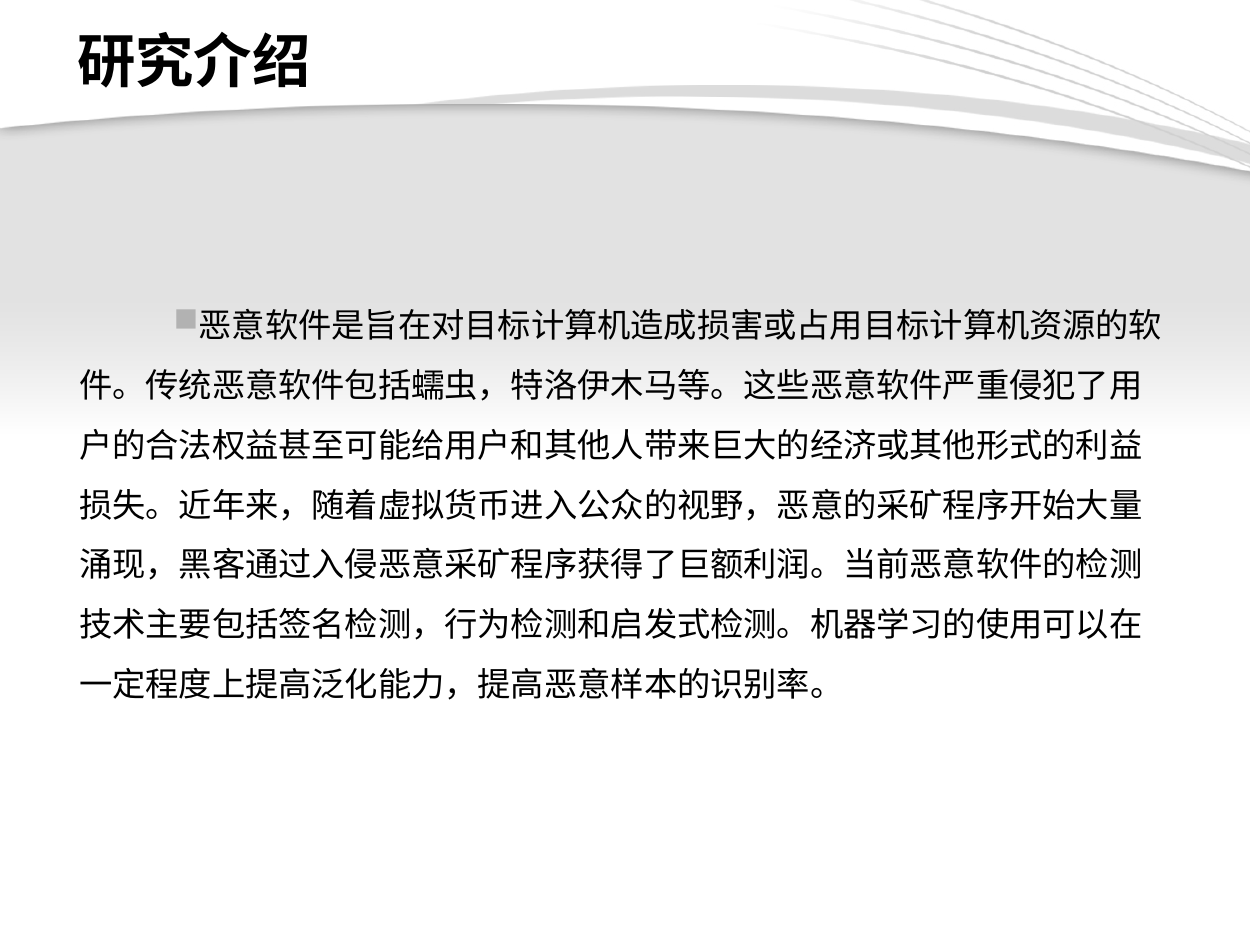

# 研究介绍
恶意软件是旨在对目标计算机造成损害或占用目标计算机资源的软件。传统恶意软件包括蠕虫，特洛伊木马等。这些恶意软件严重侵犯了用户的合法权益甚至可能给用户和其他人带来巨大的经济或其他形式的利益损失。近年来，随着虚拟货币进入公众的视野，恶意的采矿程序开始大量涌现，黑客通过入侵恶意采矿程序获得了巨额利润。当前恶意软件的检测技术主要包括签名检测，行为检测和启发式检测。机器学习的使用可以在一定程度上提高泛化能力，提高恶意样本的识别率。